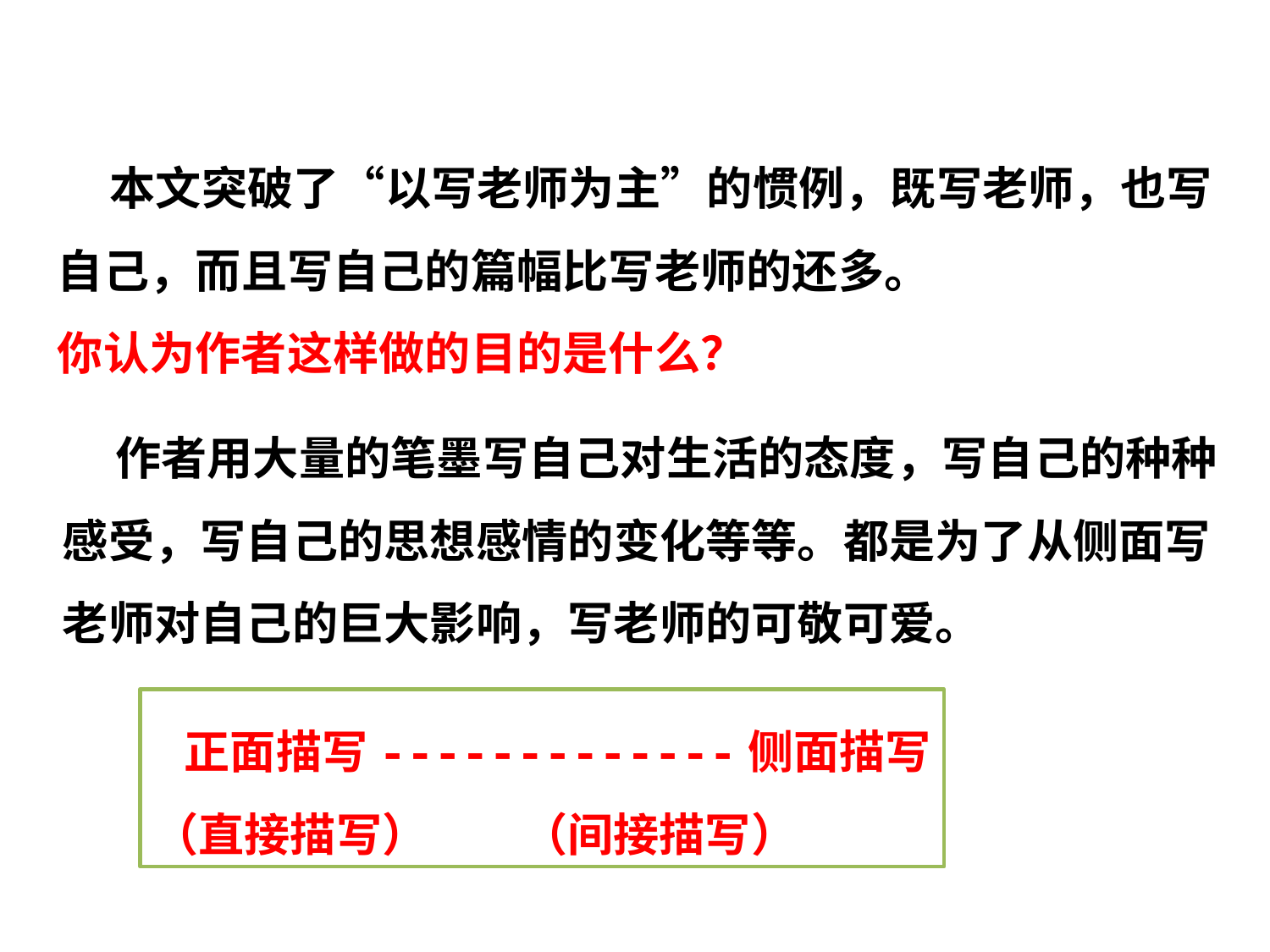

本文突破了“以写老师为主”的惯例，既写老师，也写自己，而且写自己的篇幅比写老师的还多。
你认为作者这样做的目的是什么？
    作者用大量的笔墨写自己对生活的态度，写自己的种种感受，写自己的思想感情的变化等等。都是为了从侧面写老师对自己的巨大影响，写老师的可敬可爱。
  正面描写-------------侧面描写
（直接描写）         （间接描写）